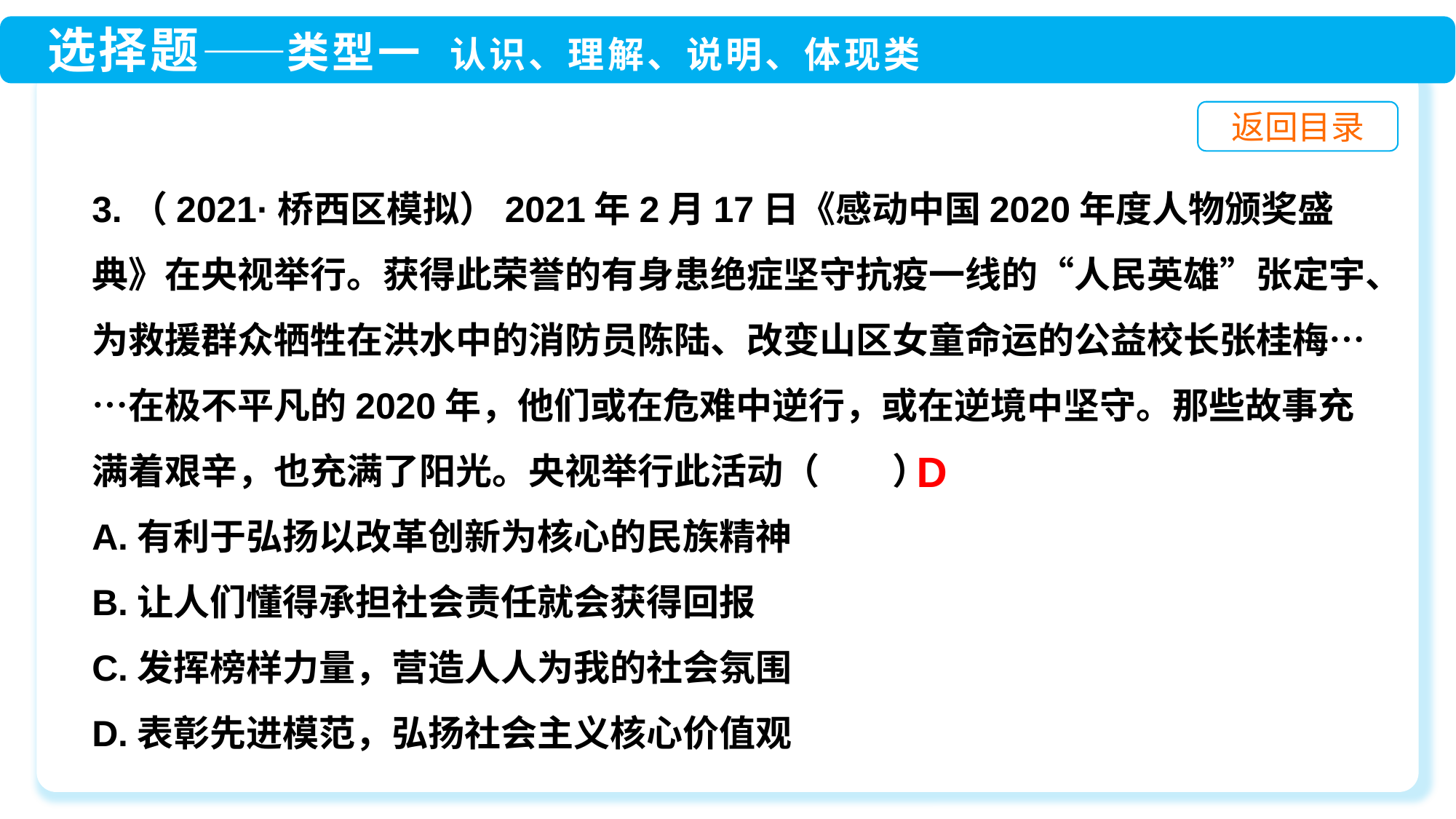

3.（2021·桥西区模拟）2021年2月17日《感动中国2020年度人物颁奖盛典》在央视举行。获得此荣誉的有身患绝症坚守抗疫一线的“人民英雄”张定宇、为救援群众牺牲在洪水中的消防员陈陆、改变山区女童命运的公益校长张桂梅……在极不平凡的2020年，他们或在危难中逆行，或在逆境中坚守。那些故事充满着艰辛，也充满了阳光。央视举行此活动（　　）
A.有利于弘扬以改革创新为核心的民族精神
B.让人们懂得承担社会责任就会获得回报
C.发挥榜样力量，营造人人为我的社会氛围
D.表彰先进模范，弘扬社会主义核心价值观
D